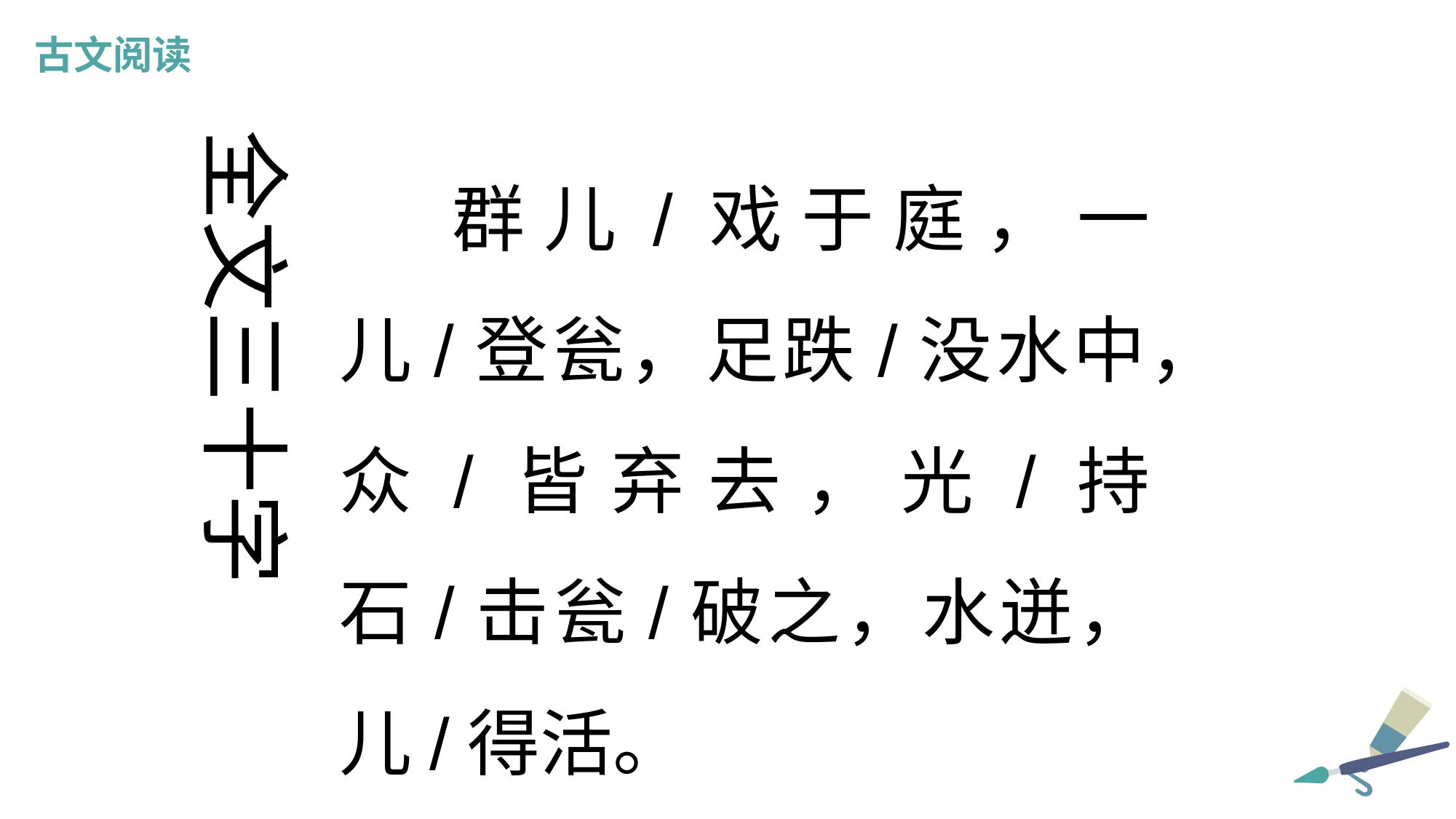

古文阅读
全文三十字
 群儿/戏于庭，一儿/登瓮，足跌/没水中，众/皆弃去，光/持石/击瓮/破之，水迸，儿/得活。